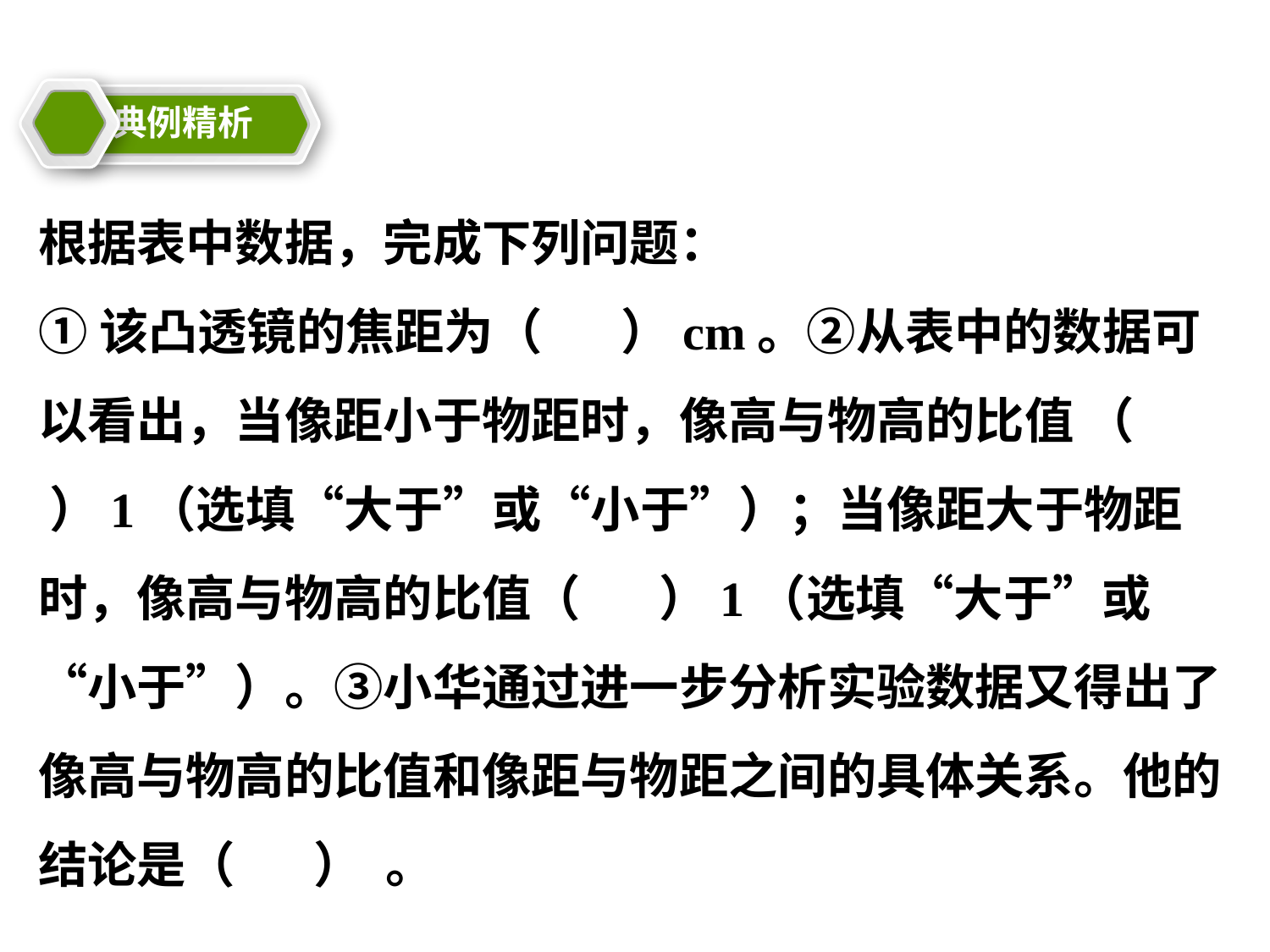

典例精析
根据表中数据，完成下列问题：
①该凸透镜的焦距为（       ）cm。②从表中的数据可以看出，当像距小于物距时，像高与物高的比值 （       ）1（选填“大于”或“小于”）；当像距大于物距时，像高与物高的比值（       ）1（选填“大于”或“小于”）。③小华通过进一步分析实验数据又得出了像高与物高的比值和像距与物距之间的具体关系。他的结论是（       ）  。